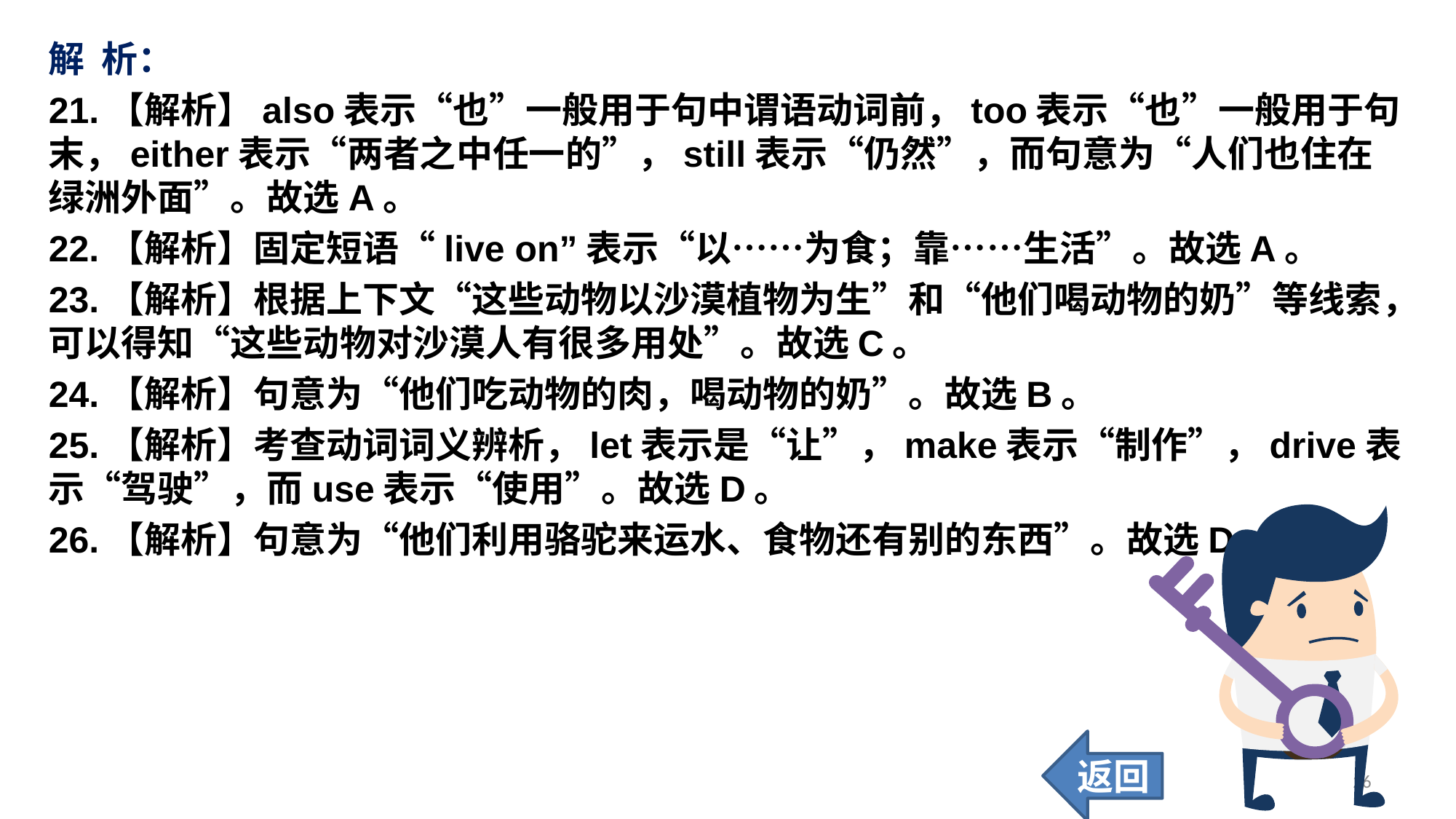

解  析：
21.【解析】also表示“也”一般用于句中谓语动词前，too表示“也”一般用于句末，either表示“两者之中任一的”，still表示“仍然”，而句意为“人们也住在绿洲外面”。故选A。
22.【解析】固定短语“live on”表示“以……为食；靠……生活”。故选A。
23.【解析】根据上下文“这些动物以沙漠植物为生”和“他们喝动物的奶”等线索，可以得知“这些动物对沙漠人有很多用处”。故选C。
24.【解析】句意为“他们吃动物的肉，喝动物的奶”。故选B。
25.【解析】考查动词词义辨析，let表示是“让”，make表示“制作”，drive表示“驾驶”，而use表示“使用”。故选D。
26.【解析】句意为“他们利用骆驼来运水、食物还有别的东西”。故选D。

返回
26